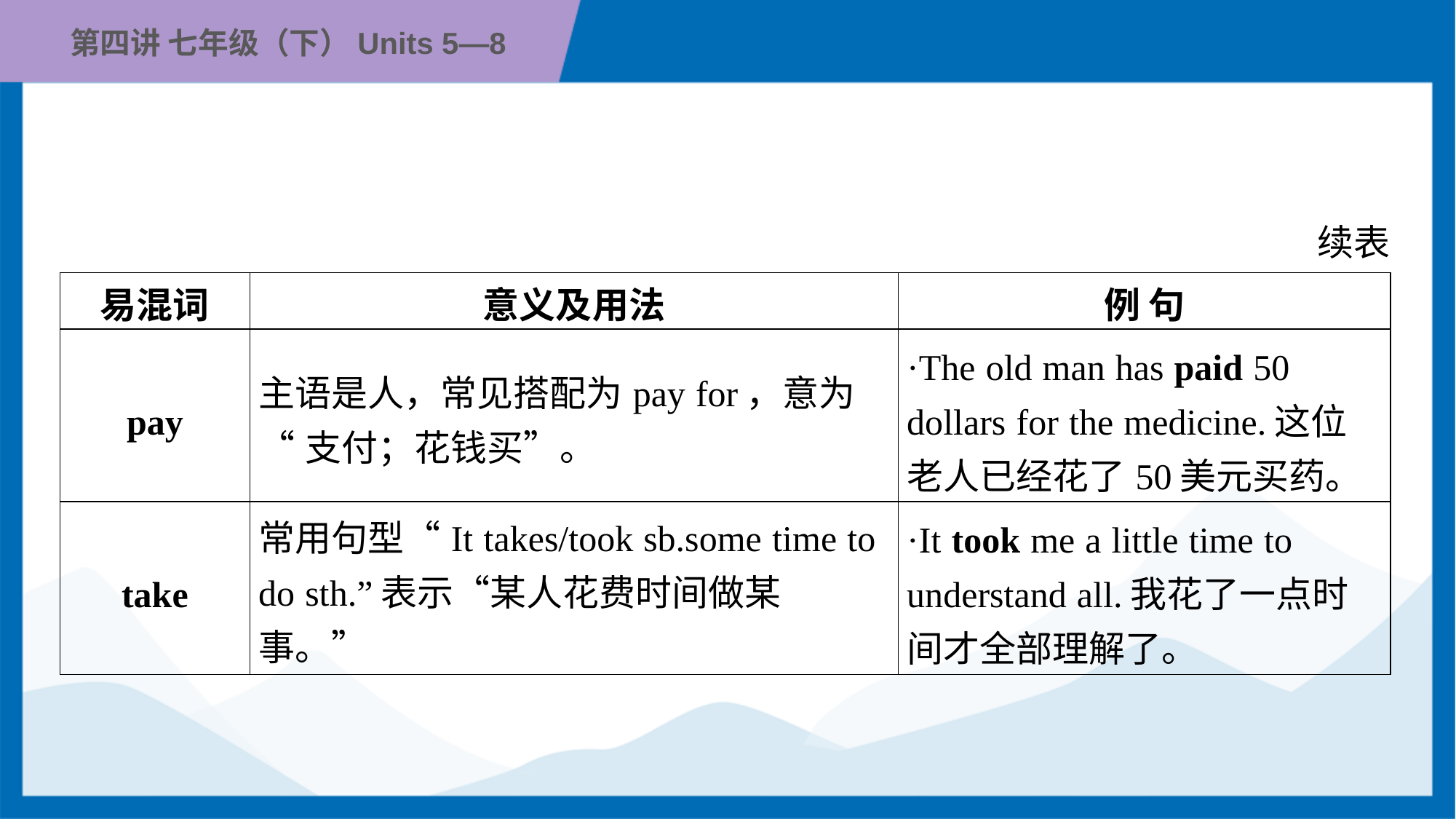

续表
| 易混词 | 意义及用法 | 例 句 |
| --- | --- | --- |
| pay | 主语是人，常见搭配为pay for，意为 “支付；花钱买”。 | ·The old man has paid 50 dollars for the medicine.这位 老人已经花了50美元买药。 |
| take | 常用句型“It takes/took sb.some time to do sth.”表示“某人花费时间做某事。” | ·It took me a little time to understand all.我花了一点时 间才全部理解了。 |